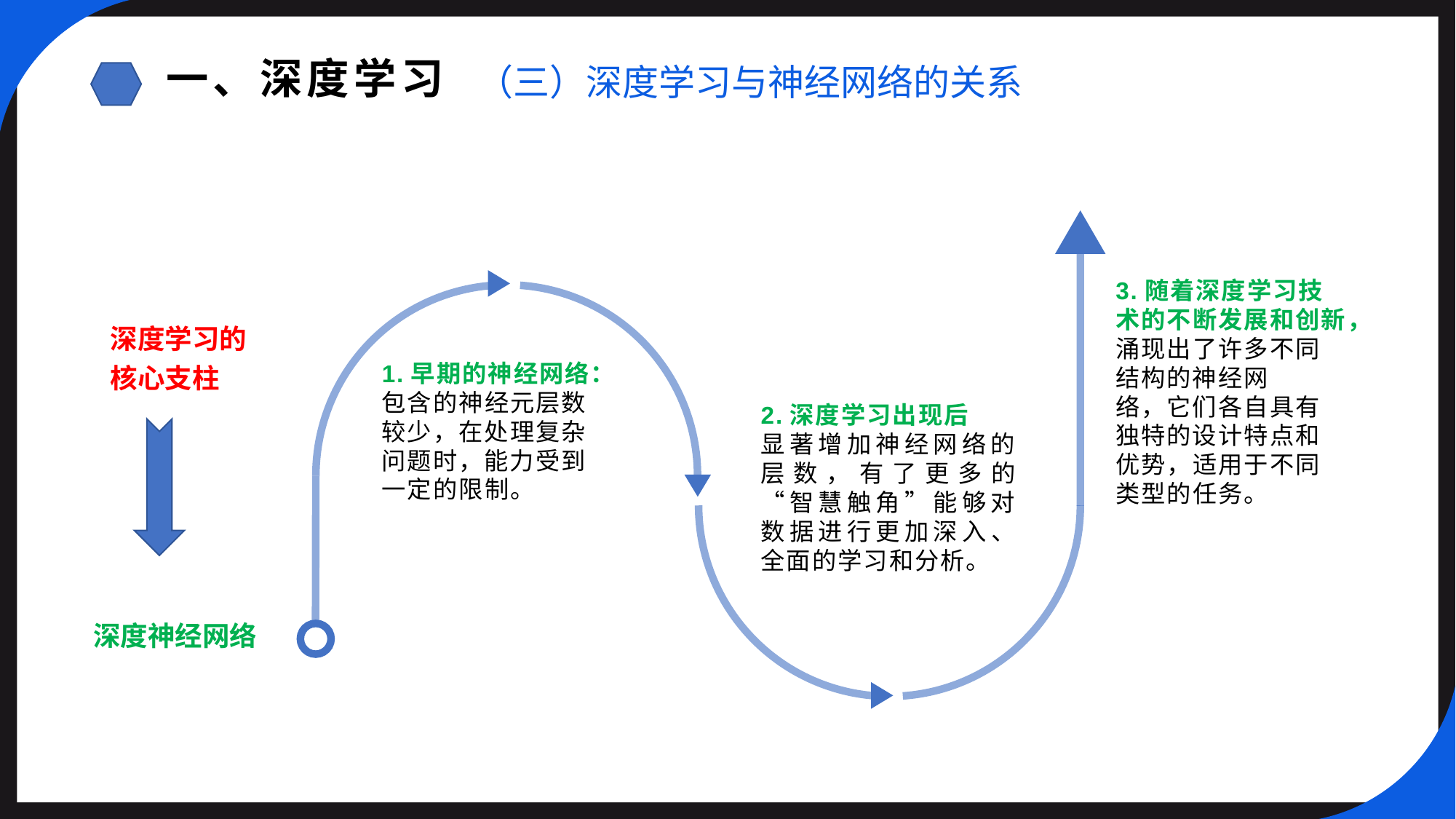

一、深度学习
（三）深度学习与神经网络的关系

3.随着深度学习技术的不断发展和创新，涌现出了许多不同结构的神经网
络，它们各自具有独特的设计特点和优势，适用于不同类型的任务。

深度学习的
核心支柱

1.早期的神经网络：包含的神经元层数较少，在处理复杂问题时，能力受到一定的限制。
2.深度学习出现后
显著增加神经网络的层数，有了更多的“智慧触角”能够对数据进行更加深入、全面的学习和分析。

深度神经网络